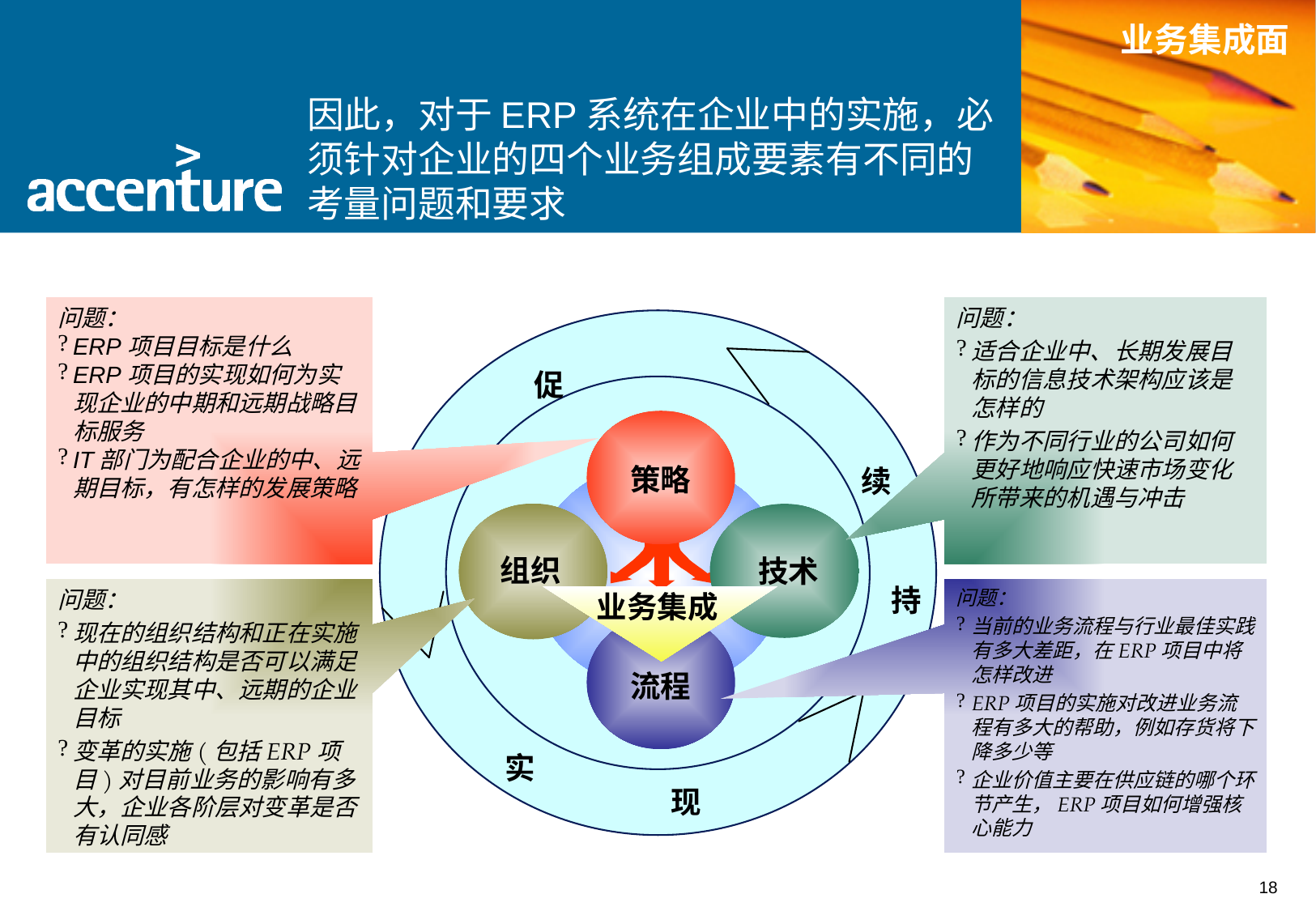

因此，对于ERP系统在企业中的实施，必须针对企业的四个业务组成要素有不同的考量问题和要求
业务集成面
问题：
ERP项目目标是什么
ERP项目的实现如何为实现企业的中期和远期战略目标服务
IT部门为配合企业的中、远期目标，有怎样的发展策略
问题：
适合企业中、长期发展目标的信息技术架构应该是怎样的
作为不同行业的公司如何更好地响应快速市场变化所带来的机遇与冲击

促

策略
使
续

组织

技术

持
问题：
现在的组织结构和正在实施中的组织结构是否可以满足企业实现其中、远期的企业目标
变革的实施(包括ERP项目)对目前业务的影响有多大，企业各阶层对变革是否有认同感
问题：
当前的业务流程与行业最佳实践有多大差距，在ERP项目中将怎样改进
ERP项目的实施对改进业务流程有多大的帮助，例如存货将下降多少等
企业价值主要在供应链的哪个环节产生，ERP项目如何增强核心能力
业务集成

流程

实
现
18